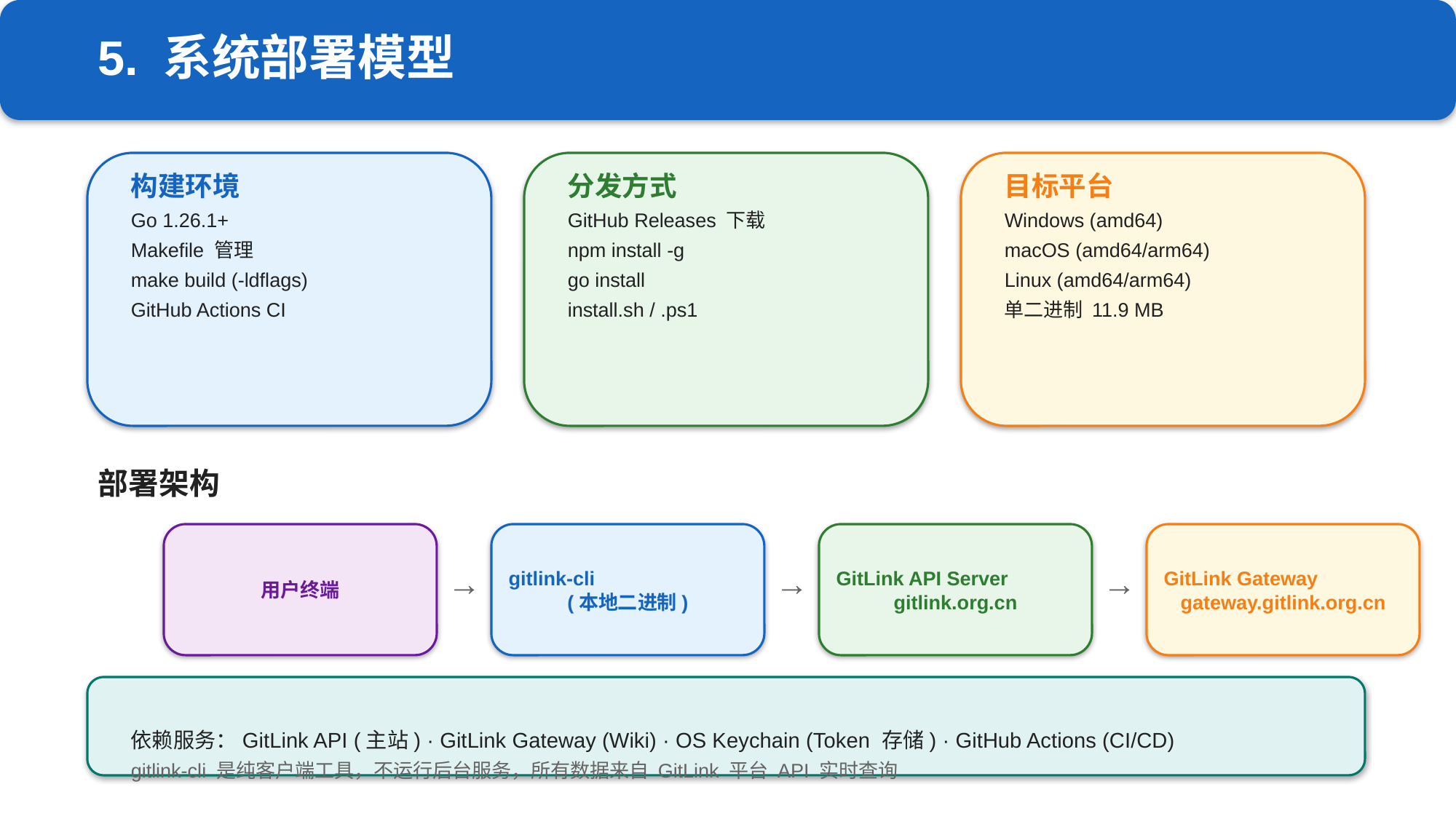

5. 系统部署模型

构建环境
Go 1.26.1+
Makefile 管理
make build (-ldflags)
GitHub Actions CI
分发方式
GitHub Releases 下载
npm install -g
go install
install.sh / .ps1
目标平台
Windows (amd64)
macOS (amd64/arm64)
Linux (amd64/arm64)
单二进制 11.9 MB
部署架构
用户终端
gitlink-cli
(本地二进制)
GitLink API Server
gitlink.org.cn
GitLink Gateway
gateway.gitlink.org.cn
→
→
→

依赖服务：GitLink API (主站) · GitLink Gateway (Wiki) · OS Keychain (Token 存储) · GitHub Actions (CI/CD)
gitlink-cli 是纯客户端工具，不运行后台服务，所有数据来自 GitLink 平台 API 实时查询